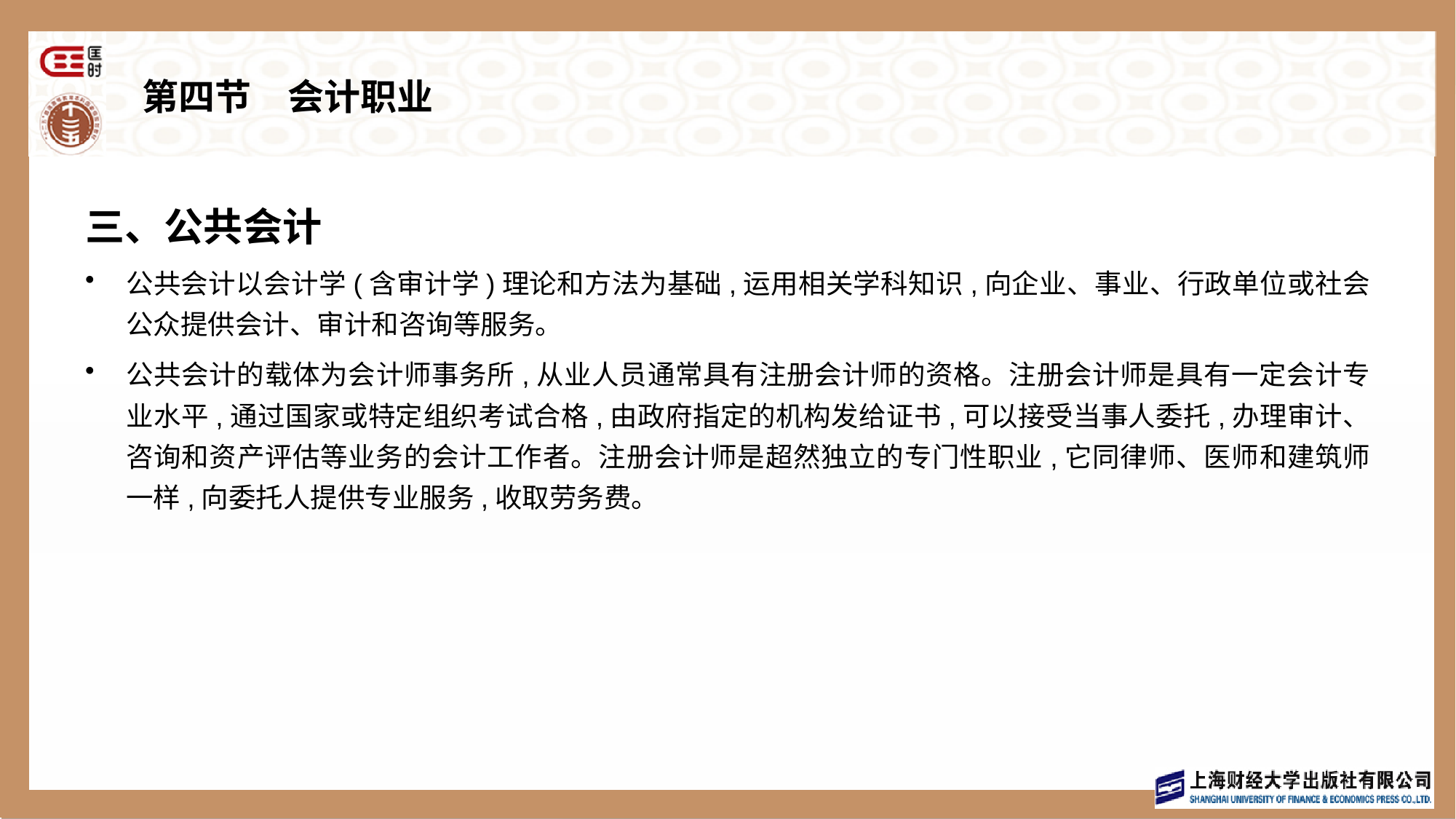

# 第四节　会计职业
三、公共会计
公共会计以会计学(含审计学)理论和方法为基础,运用相关学科知识,向企业、事业、行政单位或社会公众提供会计、审计和咨询等服务。
公共会计的载体为会计师事务所,从业人员通常具有注册会计师的资格。注册会计师是具有一定会计专业水平,通过国家或特定组织考试合格,由政府指定的机构发给证书,可以接受当事人委托,办理审计、咨询和资产评估等业务的会计工作者。注册会计师是超然独立的专门性职业,它同律师、医师和建筑师一样,向委托人提供专业服务,收取劳务费。